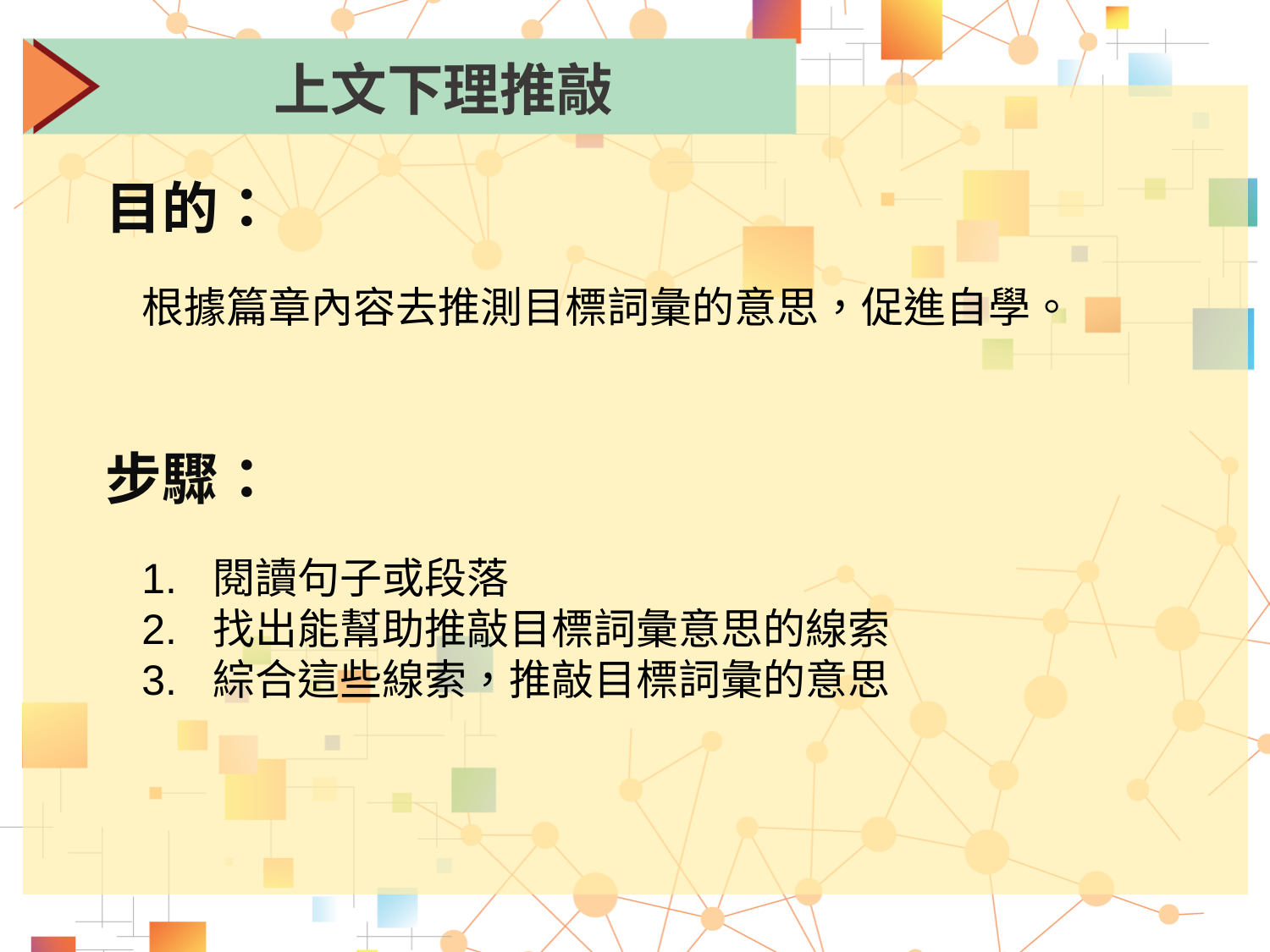

上文下理推敲
目的：
根據篇章內容去推測目標詞彙的意思，促進自學。
步驟：
閱讀句子或段落
找出能幫助推敲目標詞彙意思的線索
綜合這些線索，推敲目標詞彙的意思